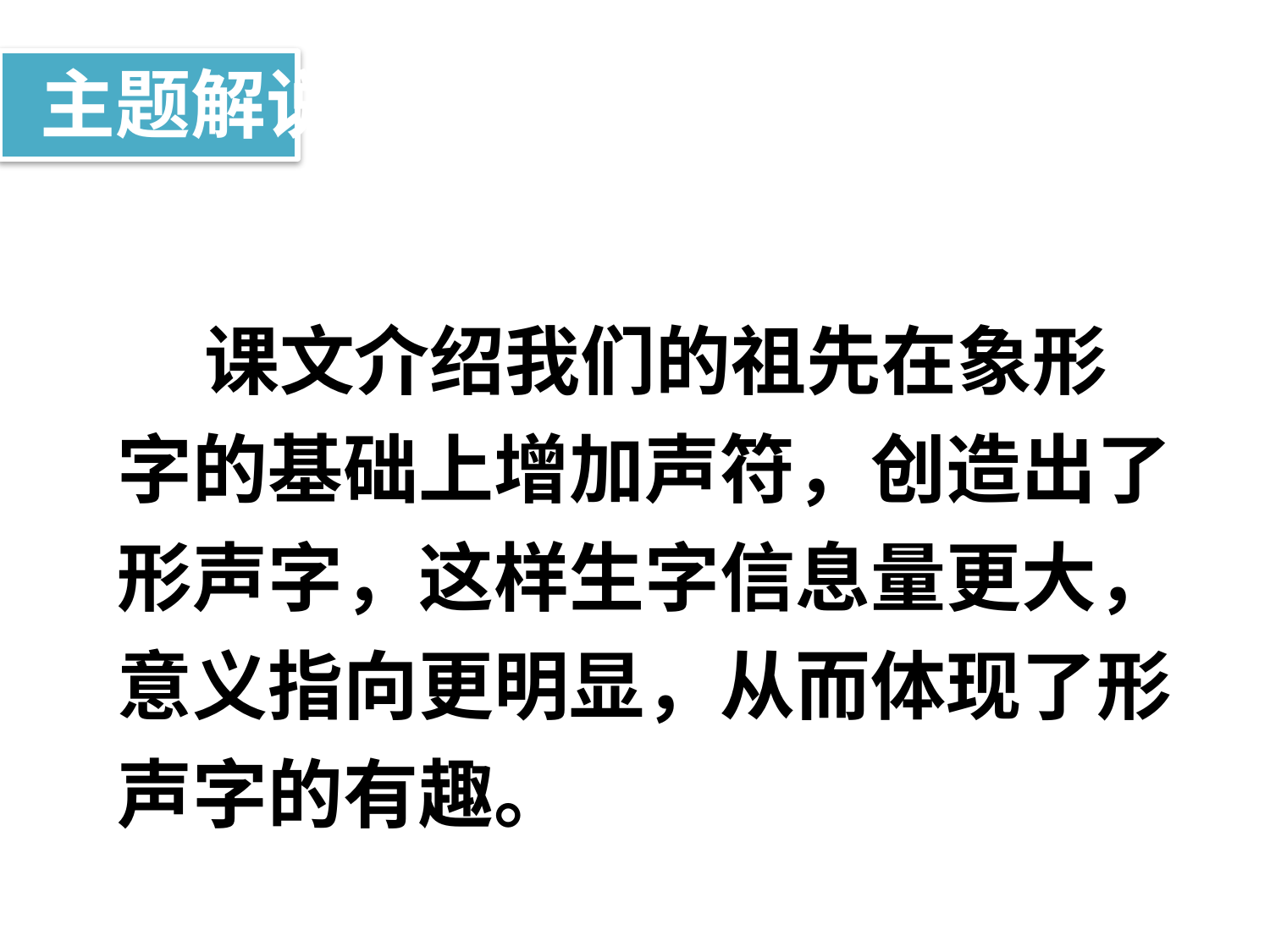

主题解说

    课文介绍我们的祖先在象形字的基础上增加声符，创造出了形声字，这样生字信息量更大，意义指向更明显，从而体现了形声字的有趣。